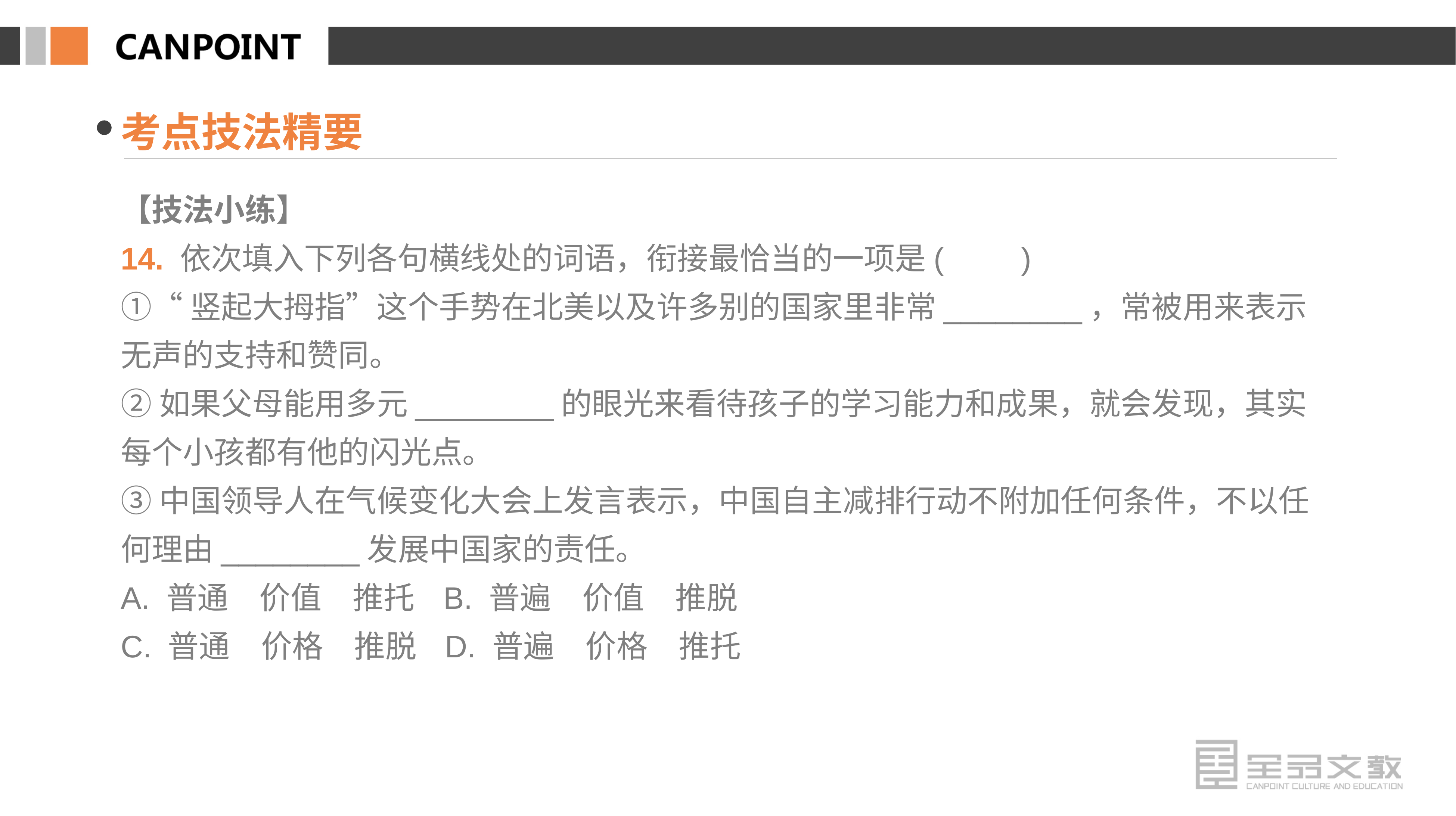

考点技法精要

【技法小练】
14. 依次填入下列各句横线处的词语，衔接最恰当的一项是(　　)
①“竖起大拇指”这个手势在北美以及许多别的国家里非常________，常被用来表示无声的支持和赞同。
②如果父母能用多元________的眼光来看待孩子的学习能力和成果，就会发现，其实每个小孩都有他的闪光点。
③中国领导人在气候变化大会上发言表示，中国自主减排行动不附加任何条件，不以任何理由________发展中国家的责任。
A. 普通　价值　推托   B. 普遍　价值　推脱
C. 普通　价格　推脱   D. 普遍　价格　推托